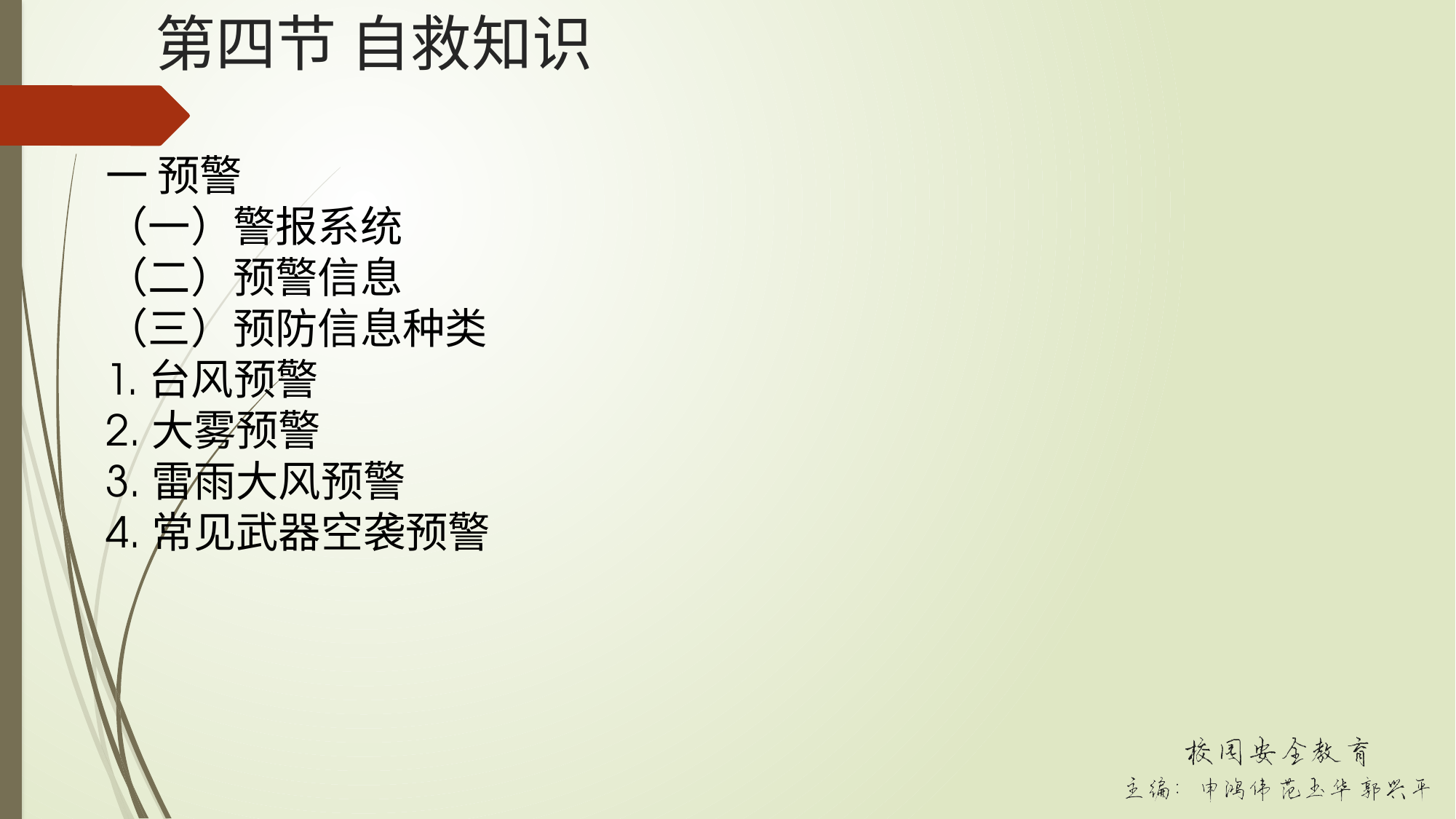

# 第四节 自救知识
一 预警
（一）警报系统
（二）预警信息
（三）预防信息种类
1.台风预警
2.大雾预警
3.雷雨大风预警
4.常见武器空袭预警